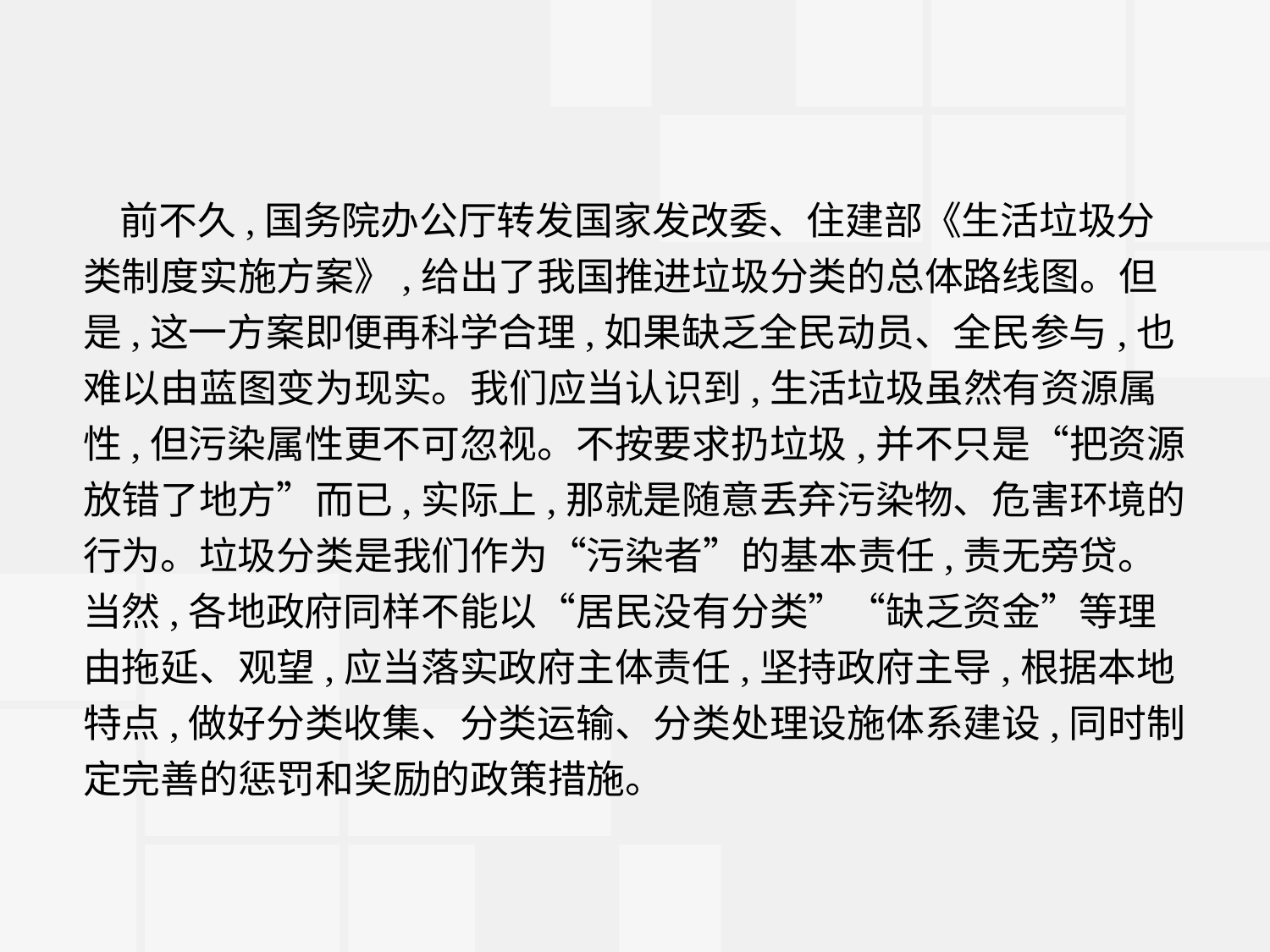

前不久,国务院办公厅转发国家发改委、住建部《生活垃圾分类制度实施方案》,给出了我国推进垃圾分类的总体路线图。但是,这一方案即便再科学合理,如果缺乏全民动员、全民参与,也难以由蓝图变为现实。我们应当认识到,生活垃圾虽然有资源属性,但污染属性更不可忽视。不按要求扔垃圾,并不只是“把资源放错了地方”而已,实际上,那就是随意丢弃污染物、危害环境的行为。垃圾分类是我们作为“污染者”的基本责任,责无旁贷。当然,各地政府同样不能以“居民没有分类”“缺乏资金”等理由拖延、观望,应当落实政府主体责任,坚持政府主导,根据本地特点,做好分类收集、分类运输、分类处理设施体系建设,同时制定完善的惩罚和奖励的政策措施。